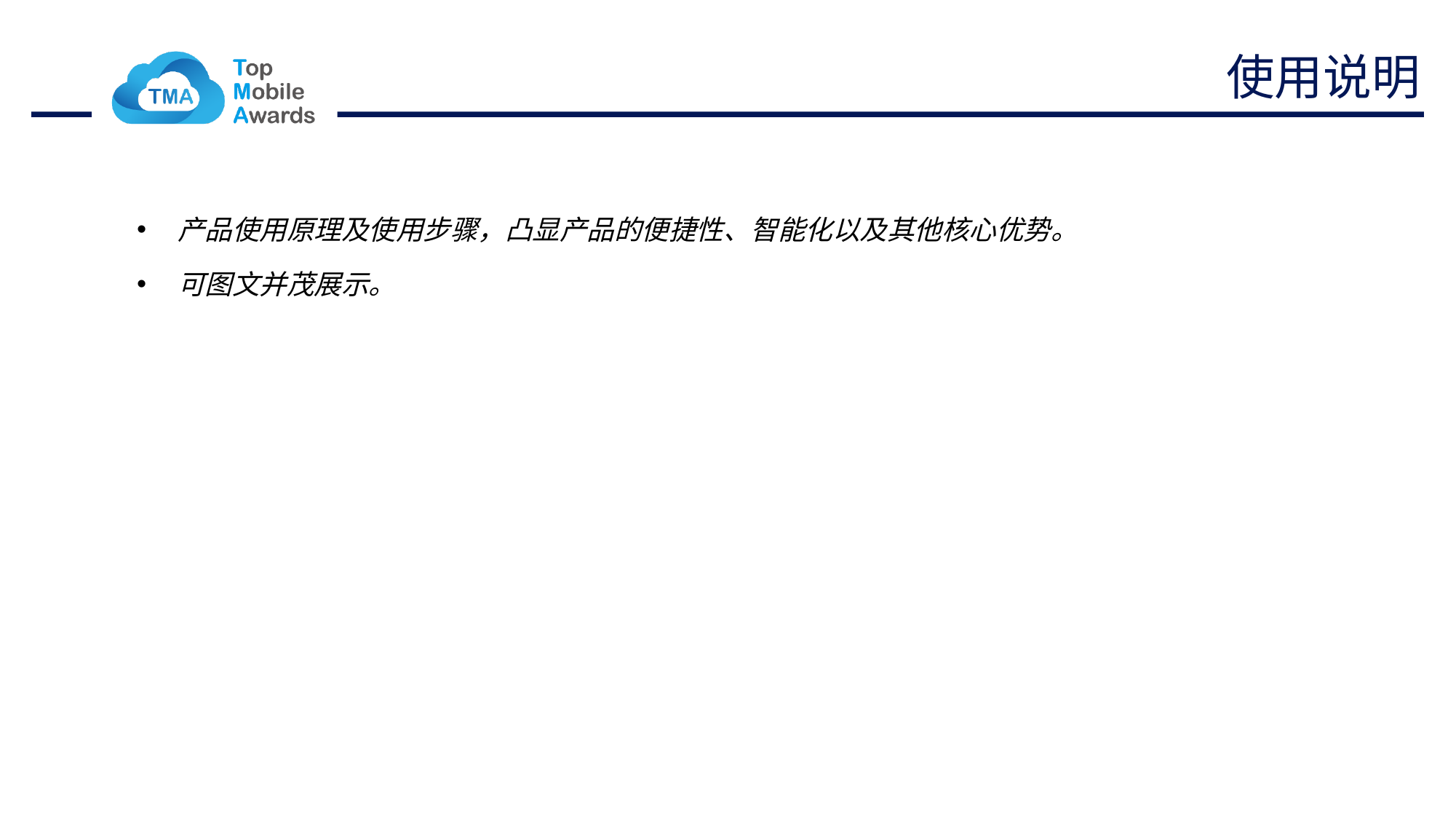

产品使用原理及使用步骤，凸显产品的便捷性、智能化以及其他核心优势。
可图文并茂展示。